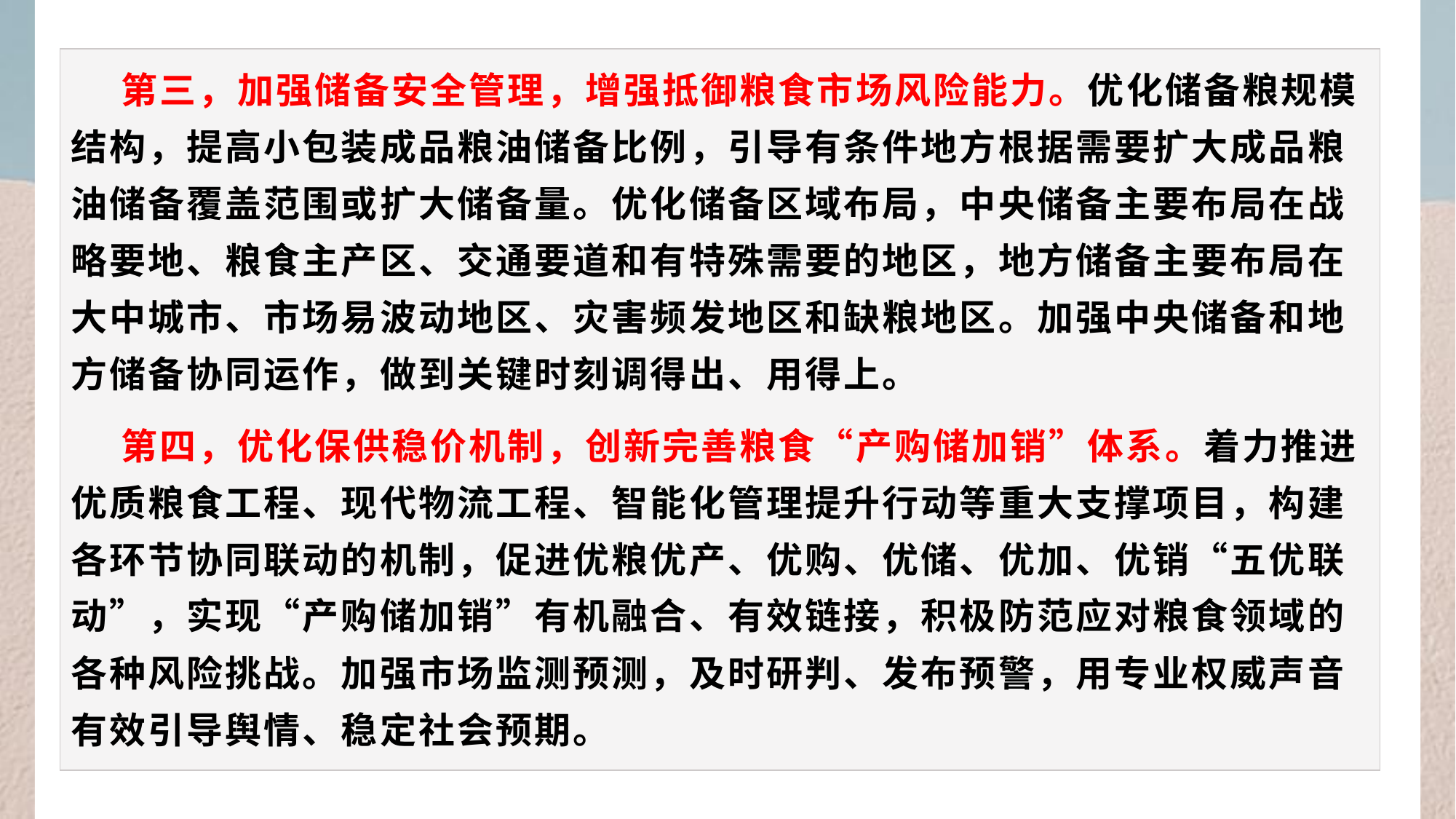

第三，加强储备安全管理，增强抵御粮食市场风险能力。优化储备粮规模结构，提高小包装成品粮油储备比例，引导有条件地方根据需要扩大成品粮油储备覆盖范围或扩大储备量。优化储备区域布局，中央储备主要布局在战略要地、粮食主产区、交通要道和有特殊需要的地区，地方储备主要布局在大中城市、市场易波动地区、灾害频发地区和缺粮地区。加强中央储备和地方储备协同运作，做到关键时刻调得出、用得上。
    第四，优化保供稳价机制，创新完善粮食“产购储加销”体系。着力推进优质粮食工程、现代物流工程、智能化管理提升行动等重大支撑项目，构建各环节协同联动的机制，促进优粮优产、优购、优储、优加、优销“五优联动”，实现“产购储加销”有机融合、有效链接，积极防范应对粮食领域的各种风险挑战。加强市场监测预测，及时研判、发布预警，用专业权威声音有效引导舆情、稳定社会预期。